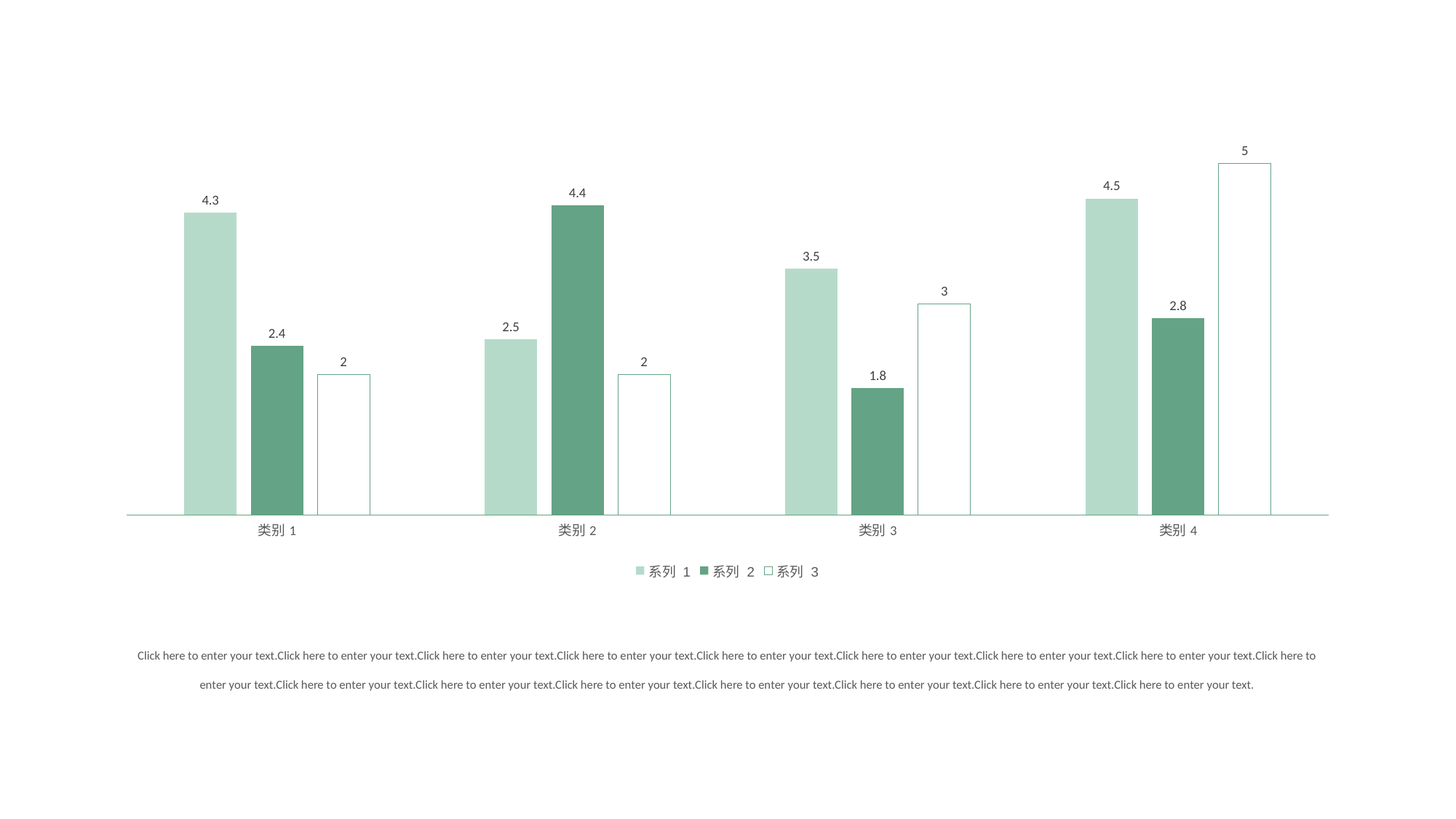

### Chart

| Category | 系列 1 | 系列 2 | 系列 3 |
|---|---|---|---|
| 类别1 | 4.3 | 2.4 | 2.0 |
| 类别2 | 2.5 | 4.4 | 2.0 |
| 类别3 | 3.5 | 1.8 | 3.0 |
| 类别4 | 4.5 | 2.8 | 5.0 |
Click here to enter your text.Click here to enter your text.Click here to enter your text.Click here to enter your text.Click here to enter your text.Click here to enter your text.Click here to enter your text.Click here to enter your text.Click here to enter your text.Click here to enter your text.Click here to enter your text.Click here to enter your text.Click here to enter your text.Click here to enter your text.Click here to enter your text.Click here to enter your text.